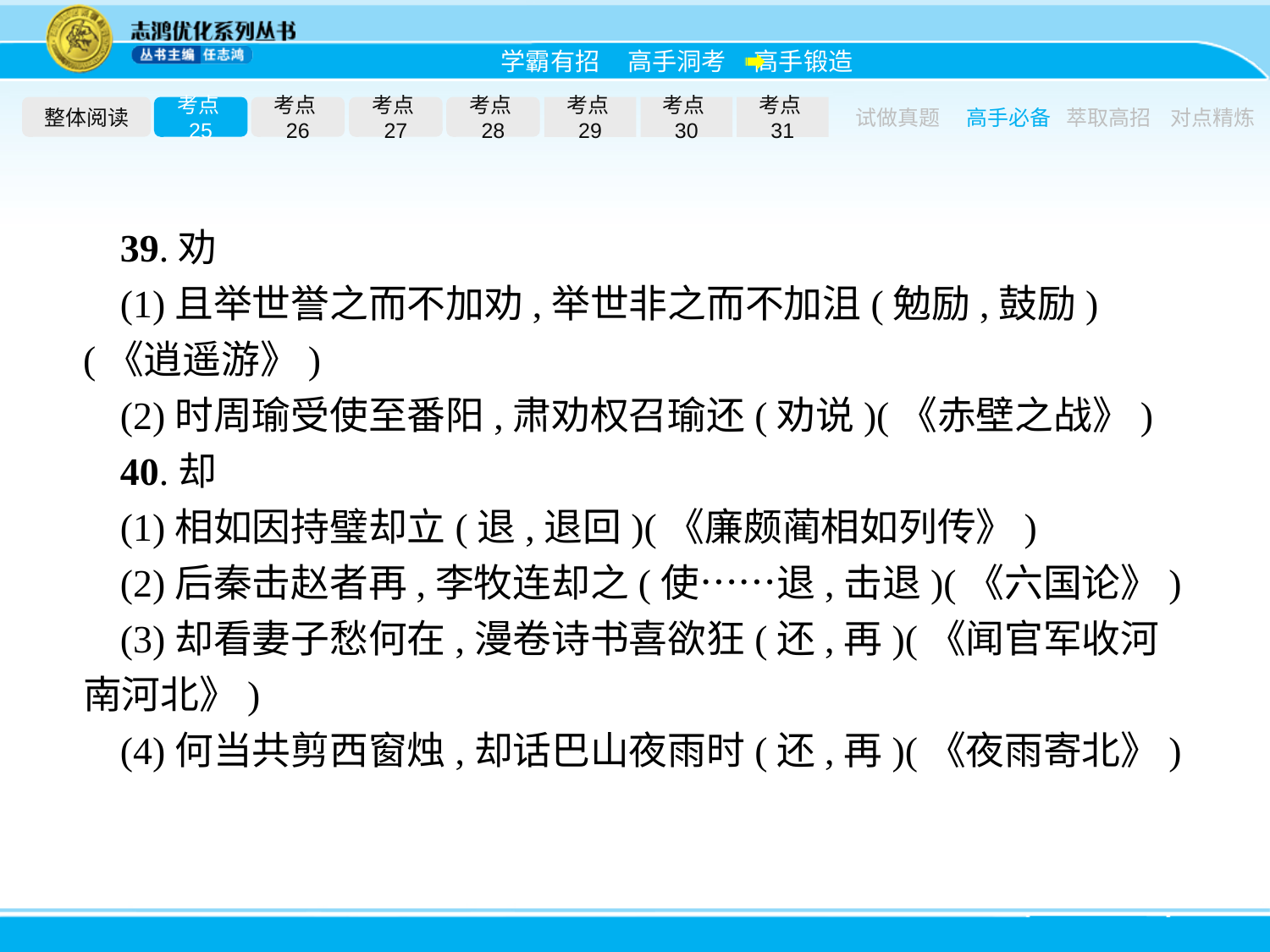

整体阅读
考点25
考点26
考点27
考点28
考点29
考点30
考点31
试做真题
高手必备
萃取高招
对点精炼
39.劝
(1)且举世誉之而不加劝,举世非之而不加沮(勉励,鼓励)(《逍遥游》)
(2)时周瑜受使至番阳,肃劝权召瑜还(劝说)(《赤壁之战》)
40.却
(1)相如因持璧却立(退,退回)(《廉颇蔺相如列传》)
(2)后秦击赵者再,李牧连却之(使……退,击退)(《六国论》)
(3)却看妻子愁何在,漫卷诗书喜欲狂(还,再)(《闻官军收河南河北》)
(4)何当共剪西窗烛,却话巴山夜雨时(还,再)(《夜雨寄北》)